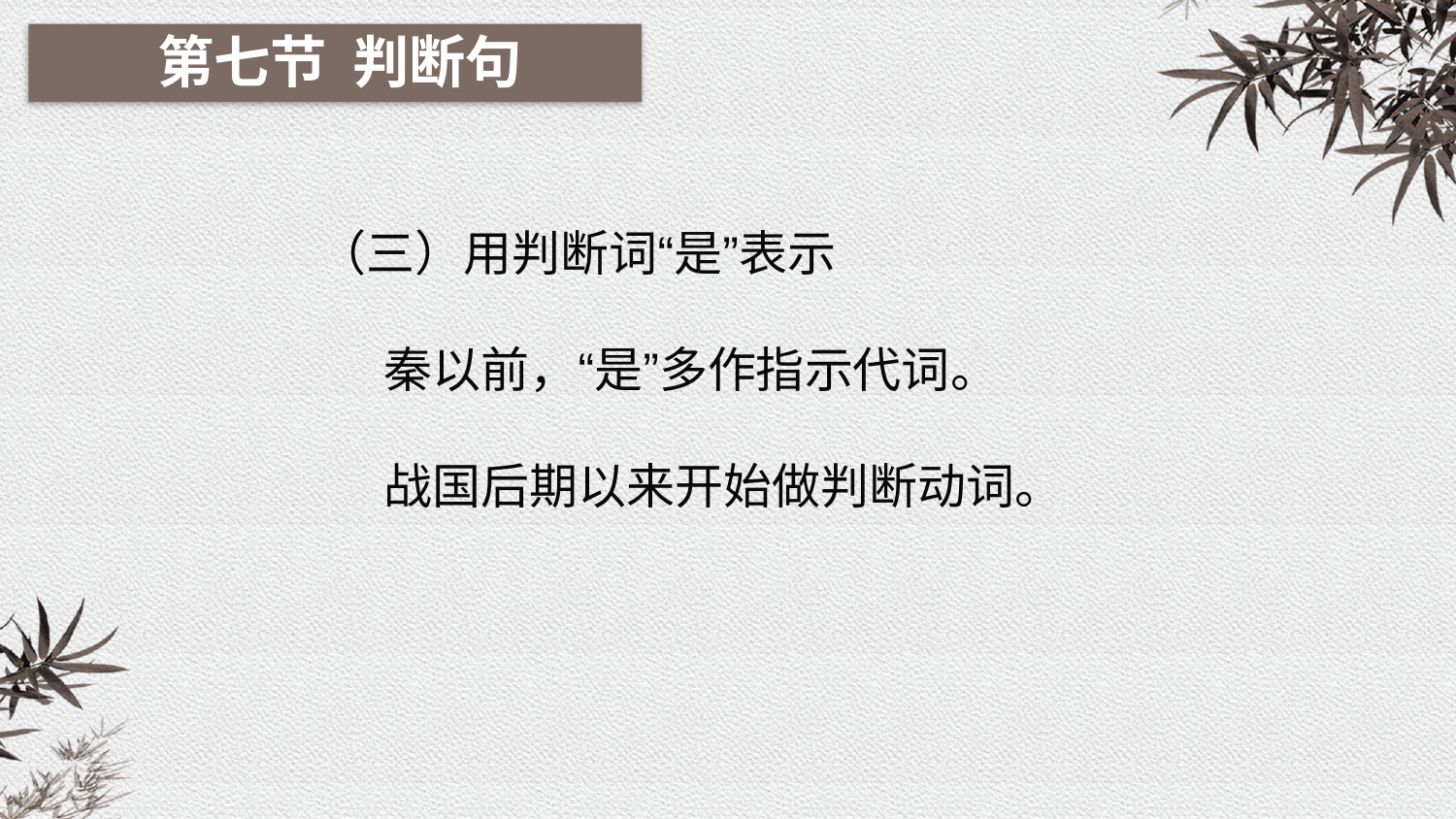

第七节  判断句

（三）用判断词“是”表示
    秦以前，“是”多作指示代词。
    战国后期以来开始做判断动词。